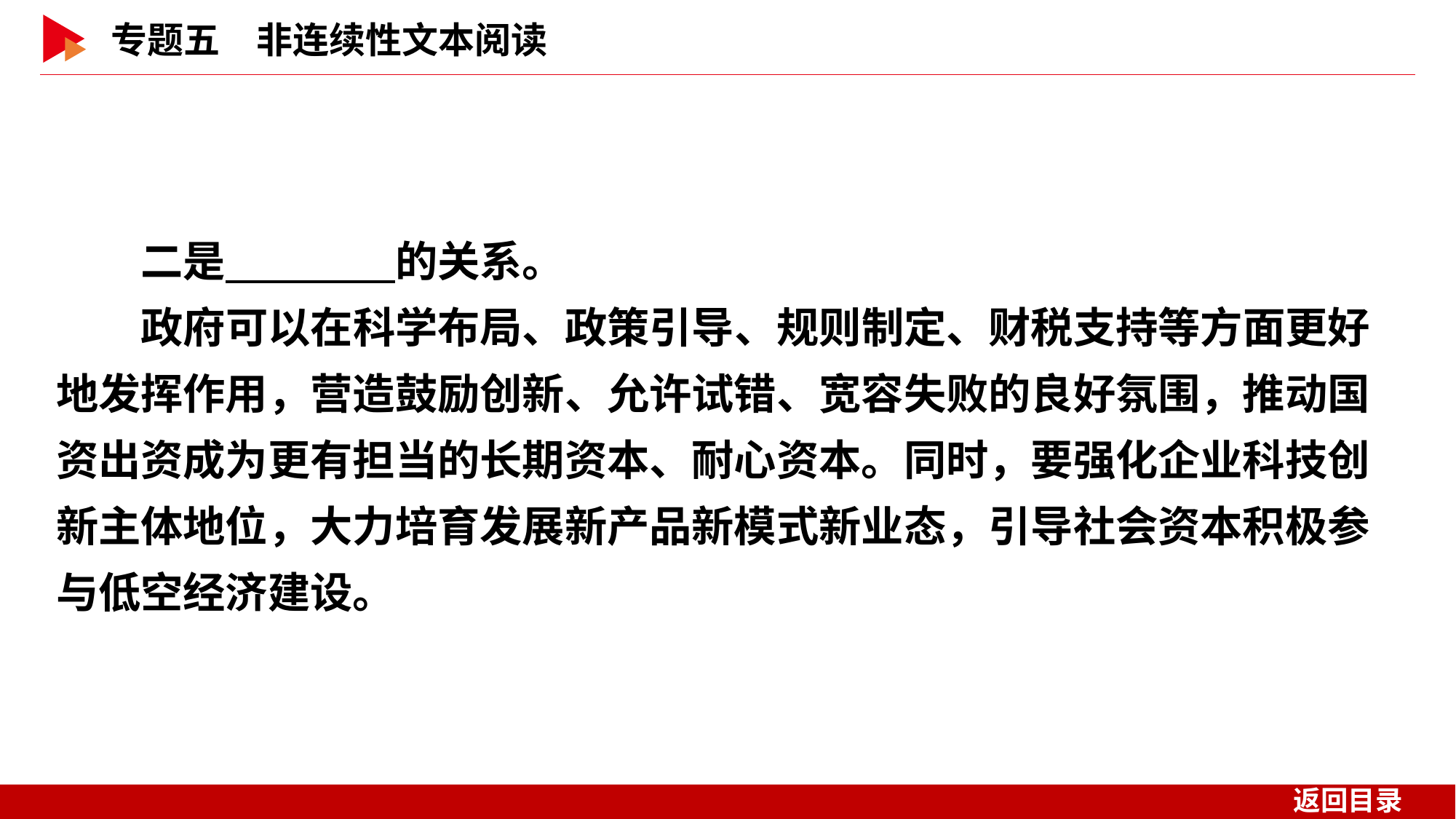

二是　　　　的关系。
　　政府可以在科学布局、政策引导、规则制定、财税支持等方面更好地发挥作用，营造鼓励创新、允许试错、宽容失败的良好氛围，推动国资出资成为更有担当的长期资本、耐心资本。同时，要强化企业科技创新主体地位，大力培育发展新产品新模式新业态，引导社会资本积极参与低空经济建设。